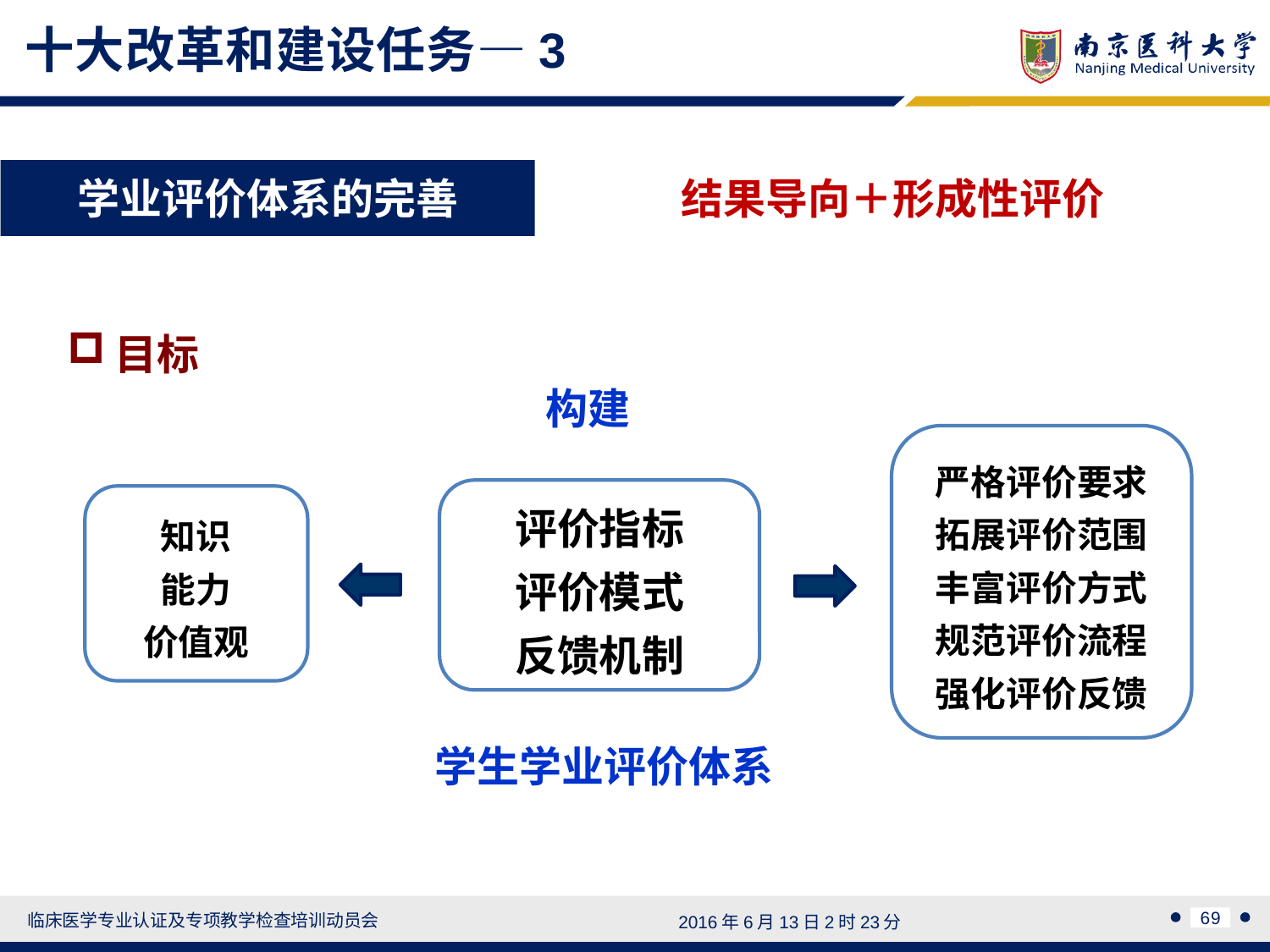

十大改革和建设任务—3
学业评价体系的完善
结果导向＋形成性评价
目标
构建
严格评价要求
拓展评价范围
丰富评价方式
规范评价流程
强化评价反馈
评价指标
评价模式
反馈机制
知识
能力
价值观

学生学业评价体系